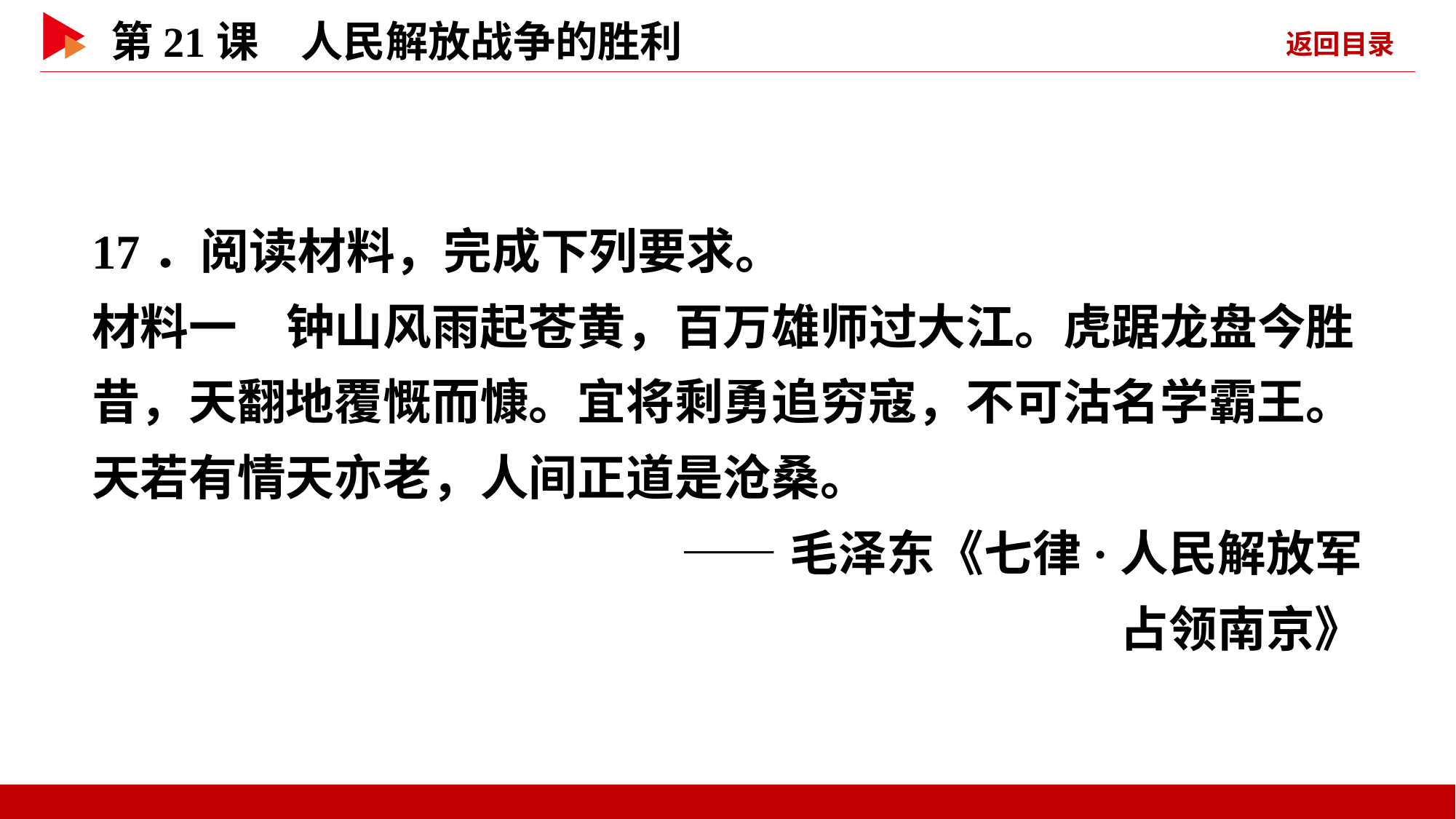

17．阅读材料，完成下列要求。
材料一　钟山风雨起苍黄，百万雄师过大江。虎踞龙盘今胜昔，天翻地覆慨而慷。宜将剩勇追穷寇，不可沽名学霸王。天若有情天亦老，人间正道是沧桑。
——毛泽东《七律·人民解放军
占领南京》